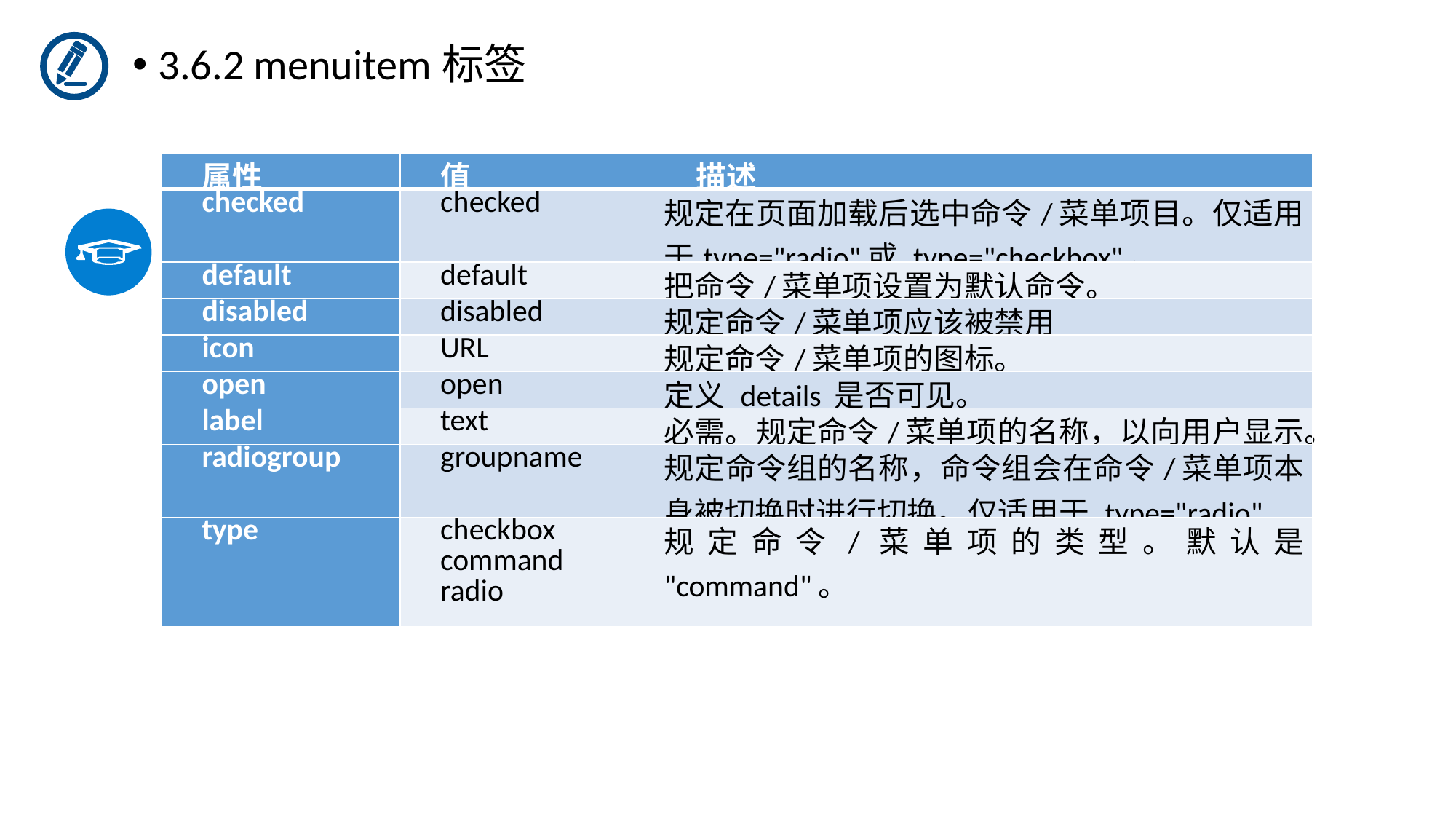

3.6.2 menuitem标签
| 属性 | 值 | 描述 |
| --- | --- | --- |
| checked | checked | 规定在页面加载后选中命令/菜单项目。仅适用于type="radio"或 type="checkbox"。 |
| default | default | 把命令/菜单项设置为默认命令。 |
| disabled | disabled | 规定命令/菜单项应该被禁用 |
| icon | URL | 规定命令/菜单项的图标。 |
| open | open | 定义 details 是否可见。 |
| label | text | 必需。规定命令/菜单项的名称，以向用户显示。 |
| radiogroup | groupname | 规定命令组的名称，命令组会在命令/菜单项本身被切换时进行切换。仅适用于 type="radio" |
| type | checkbox command radio | 规定命令/菜单项的类型。默认是 "command"。 |